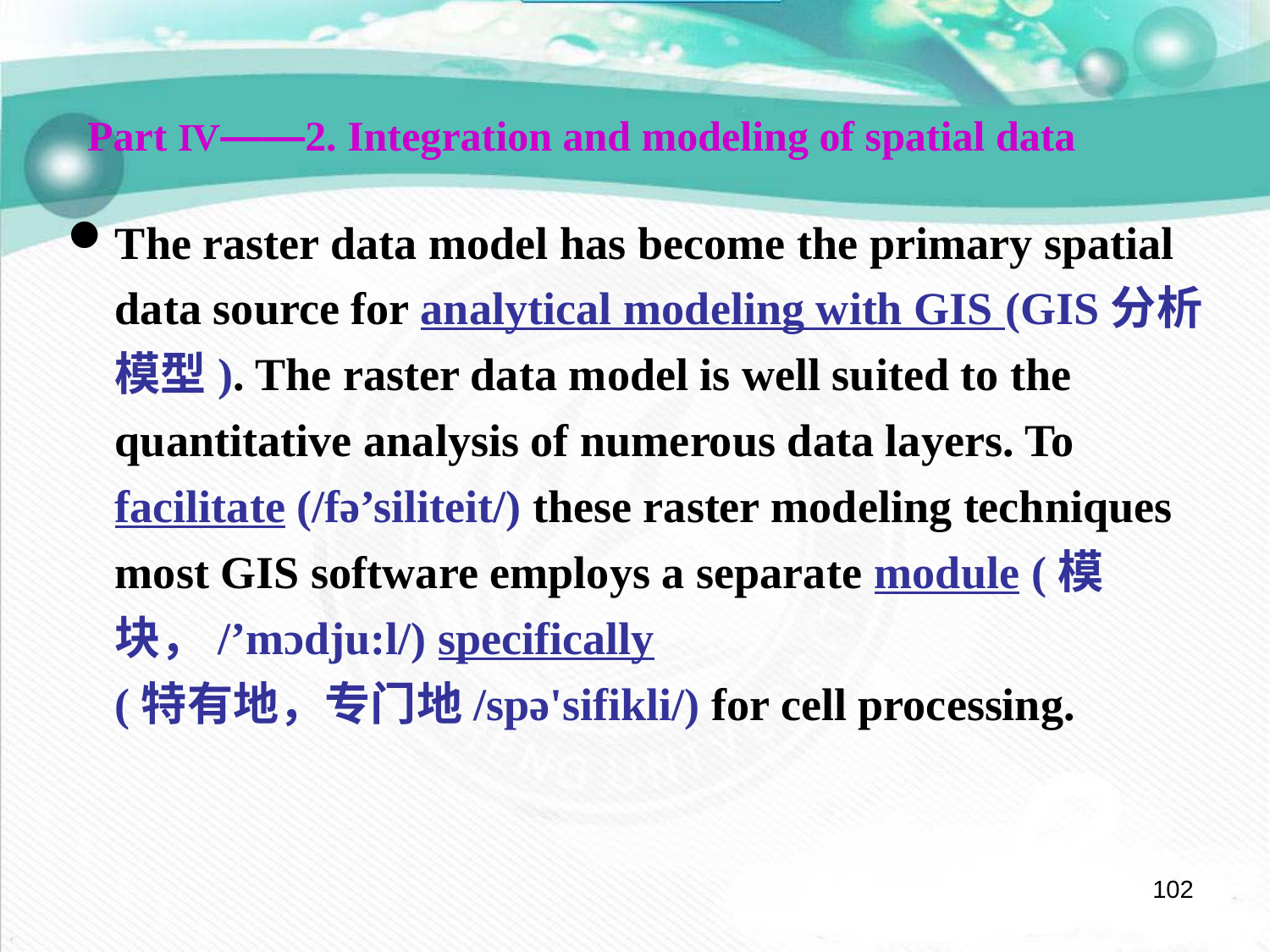

Part Ⅳ——2. Integration and modeling of spatial data
The raster data model has become the primary spatial data source for analytical modeling with GIS (GIS分析模型). The raster data model is well suited to the quantitative analysis of numerous data layers. To facilitate (/fə’siliteit/) these raster modeling techniques most GIS software employs a separate module (模块，/’mɔdju:l/) specifically (特有地，专门地/spə'sifikli/) for cell processing.
102